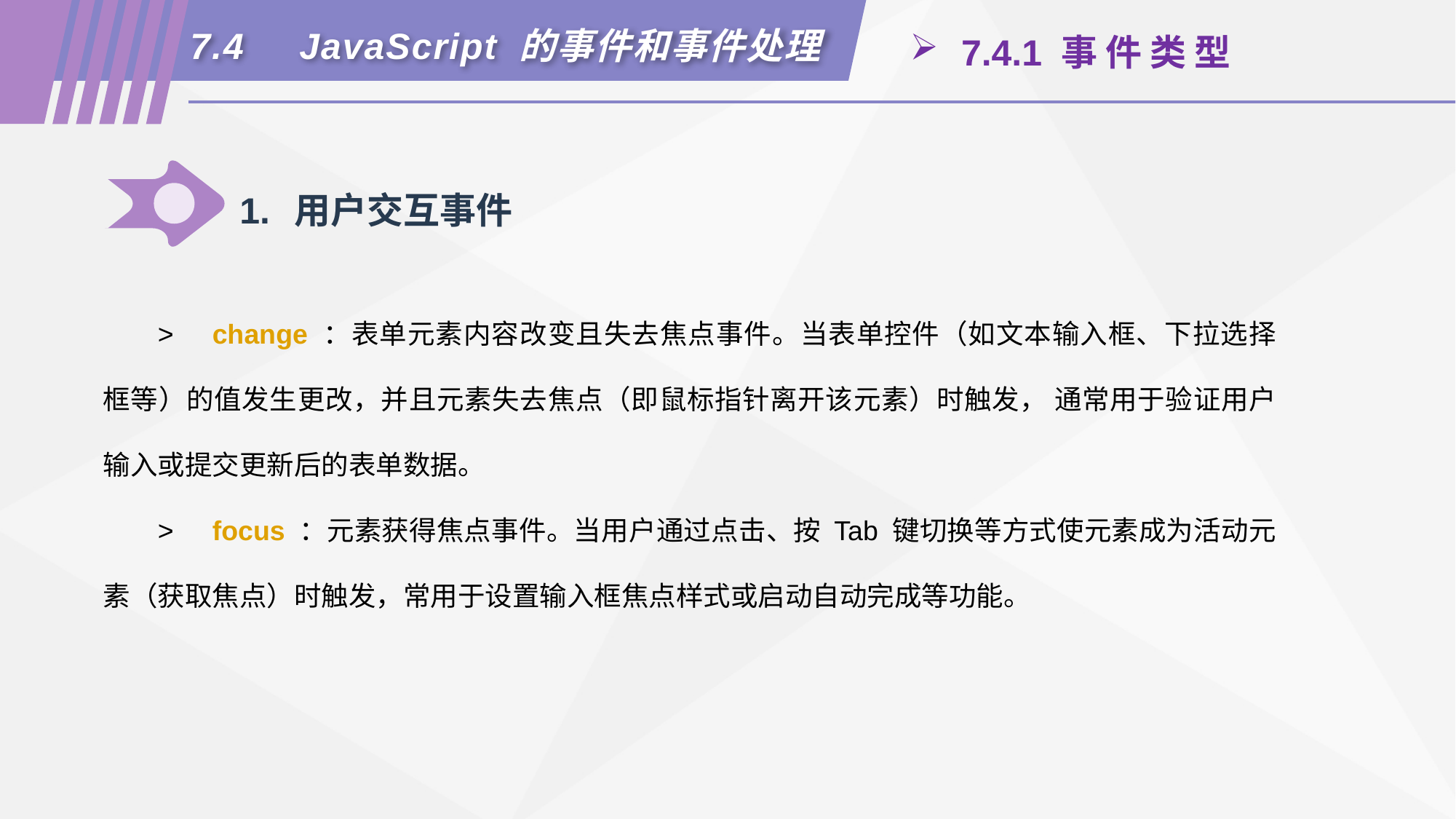

7.4	JavaScript 的事件和事件处理
 7.4.1 事 件 类 型

1.	用户交互事件
>	change ：表单元素内容改变且失去焦点事件。当表单控件（如文本输入框、下拉选择框等）的值发生更改，并且元素失去焦点（即鼠标指针离开该元素）时触发， 通常用于验证用户输入或提交更新后的表单数据。
>	focus ：元素获得焦点事件。当用户通过点击、按 Tab 键切换等方式使元素成为活动元素（获取焦点）时触发，常用于设置输入框焦点样式或启动自动完成等功能。